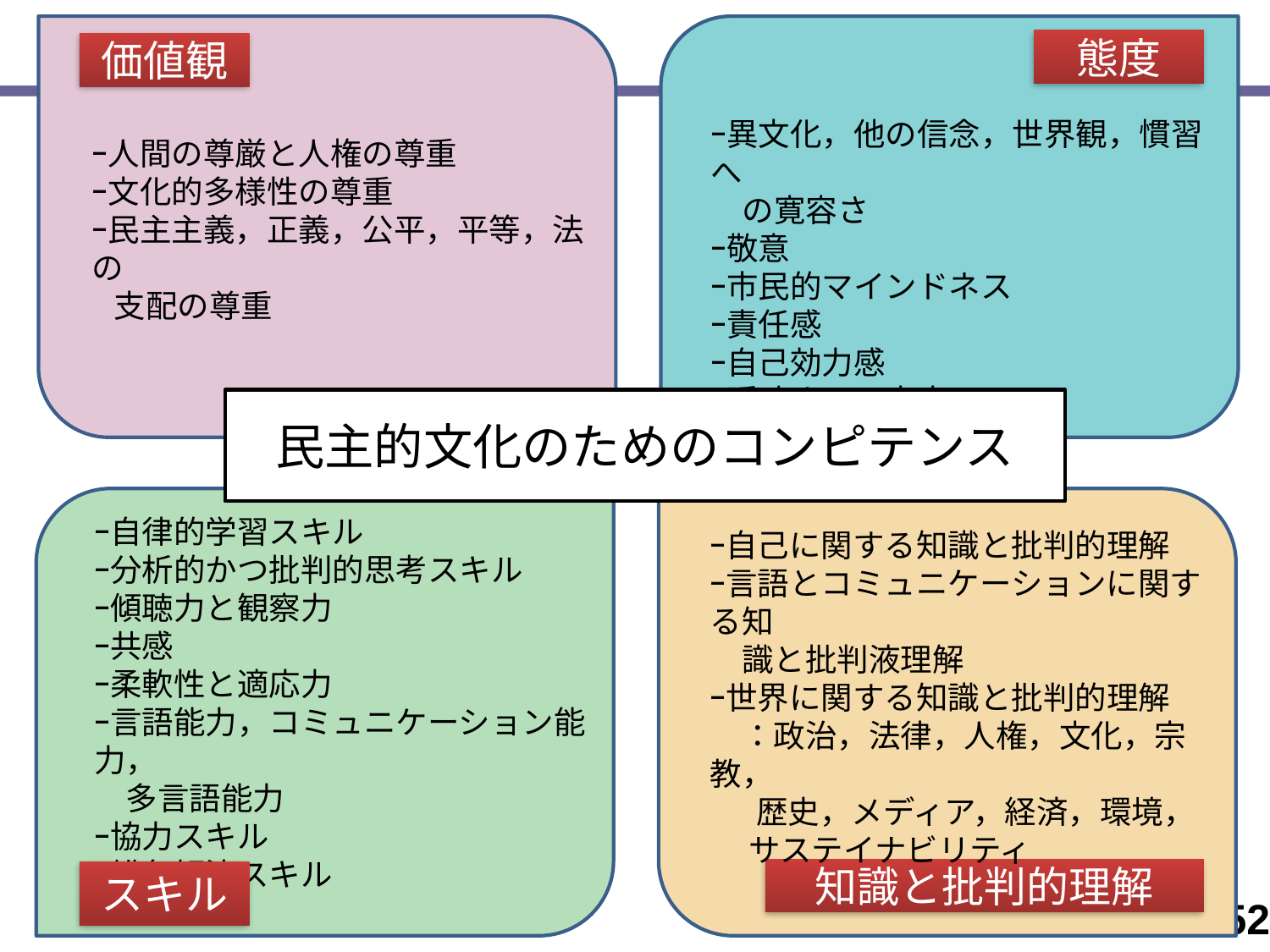

態度
価値観
ｰ異文化，他の信念，世界観，慣習へ
　の寛容さ
ｰ敬意
ｰ市民的マインドネス
ｰ責任感
ｰ自己効力感
ｰ曖昧さへの寛容
ｰ人間の尊厳と人権の尊重
ｰ文化的多様性の尊重
ｰ民主主義，正義，公平，平等，法の
  支配の尊重
民主的文化のためのコンピテンス

ｰ自律的学習スキル
ｰ分析的かつ批判的思考スキル
ｰ傾聴力と観察力
ｰ共感
ｰ柔軟性と適応力
ｰ言語能力，コミュニケーション能力，
　多言語能力
ｰ協力スキル
ｰ紛争解決スキル
ｰ自己に関する知識と批判的理解
ｰ言語とコミュニケーションに関する知
　識と批判液理解
ｰ世界に関する知識と批判的理解
　：政治，法律，人権，文化，宗教，
　  歴史，メディア，経済，環境，
　 サステイナビリティ
知識と批判的理解
スキル
52